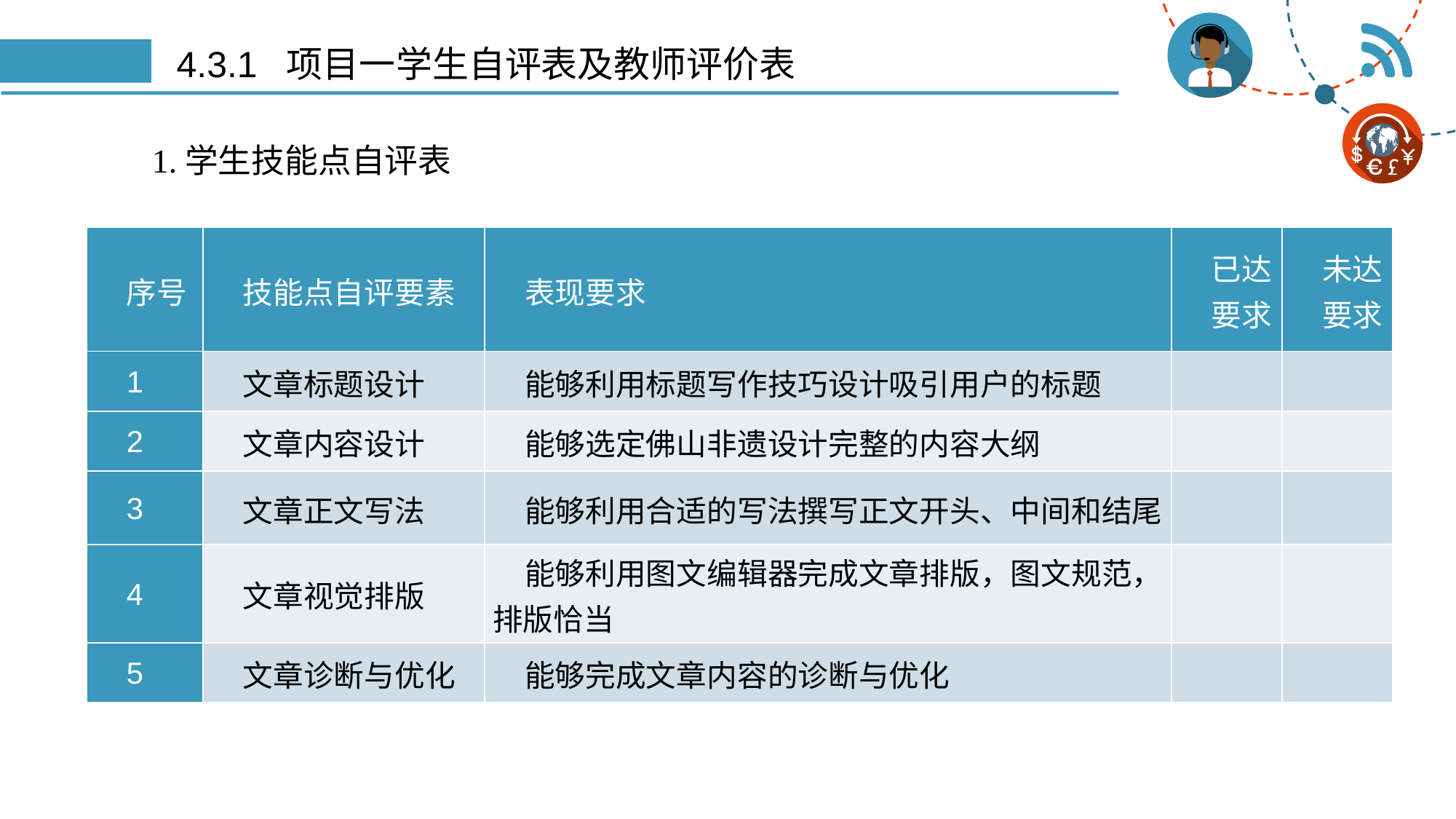

# 4.3.1  项目一学生自评表及教师评价表
1.学生技能点自评表
| 序号 | 技能点自评要素 | 表现要求 | 已达 要求 | 未达 要求 |
| --- | --- | --- | --- | --- |
| 1 | 文章标题设计 | 能够利用标题写作技巧设计吸引用户的标题 |  |  |
| 2 | 文章内容设计 | 能够选定佛山非遗设计完整的内容大纲 |  |  |
| 3 | 文章正文写法 | 能够利用合适的写法撰写正文开头、中间和结尾 |  |  |
| 4 | 文章视觉排版 | 能够利用图文编辑器完成文章排版，图文规范，排版恰当 |  |  |
| 5 | 文章诊断与优化 | 能够完成文章内容的诊断与优化 |  |  |